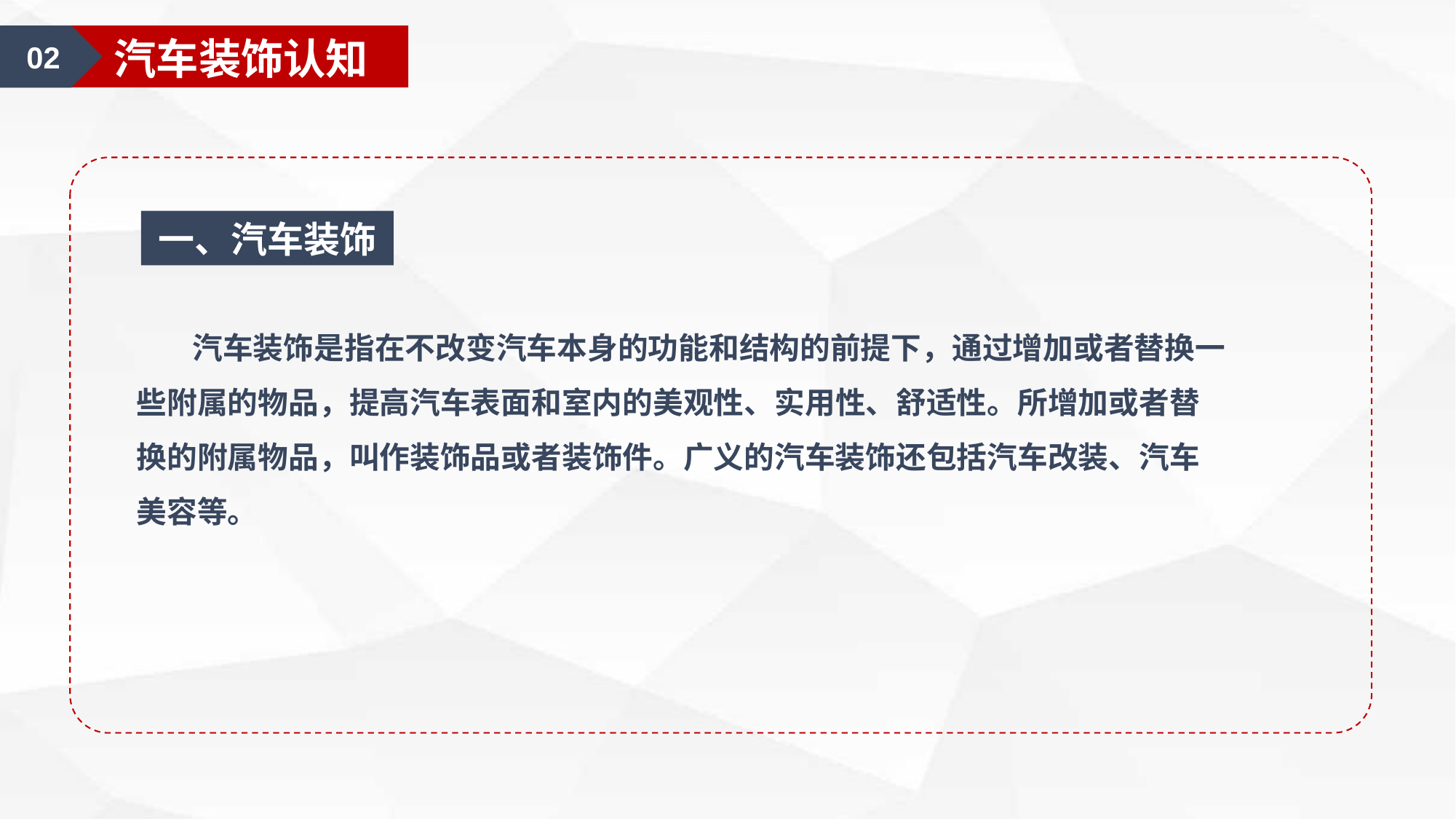

02
汽车装饰认知

一、汽车装饰
        汽车装饰是指在不改变汽车本身的功能和结构的前提下，通过增加或者替换一些附属的物品，提高汽车表面和室内的美观性、实用性、舒适性。所增加或者替换的附属物品，叫作装饰品或者装饰件。广义的汽车装饰还包括汽车改装、汽车美容等。